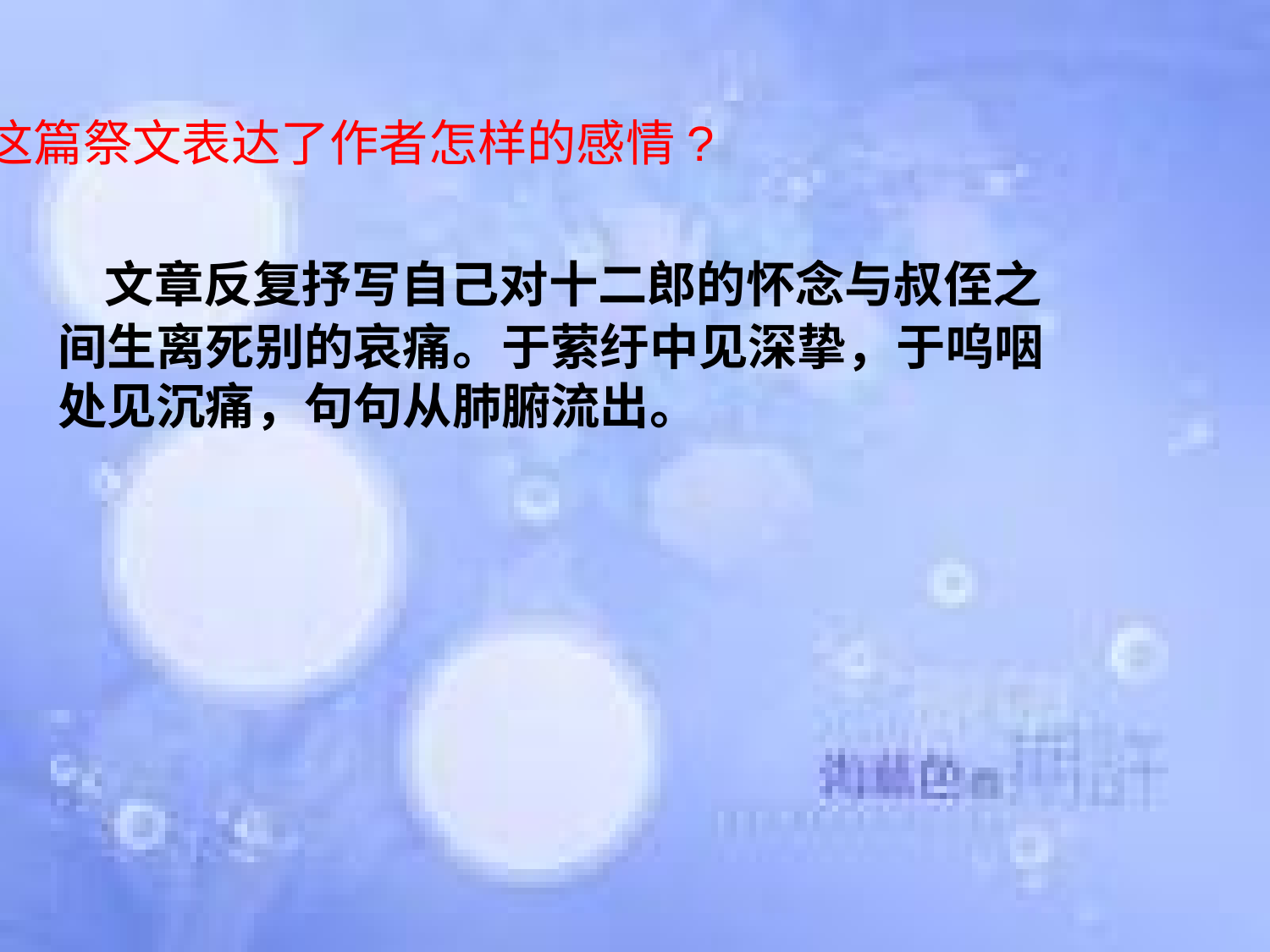

这篇祭文表达了作者怎样的感情?
  文章反复抒写自己对十二郎的怀念与叔侄之间生离死别的哀痛。于萦纡中见深挚，于呜咽处见沉痛，句句从肺腑流出。